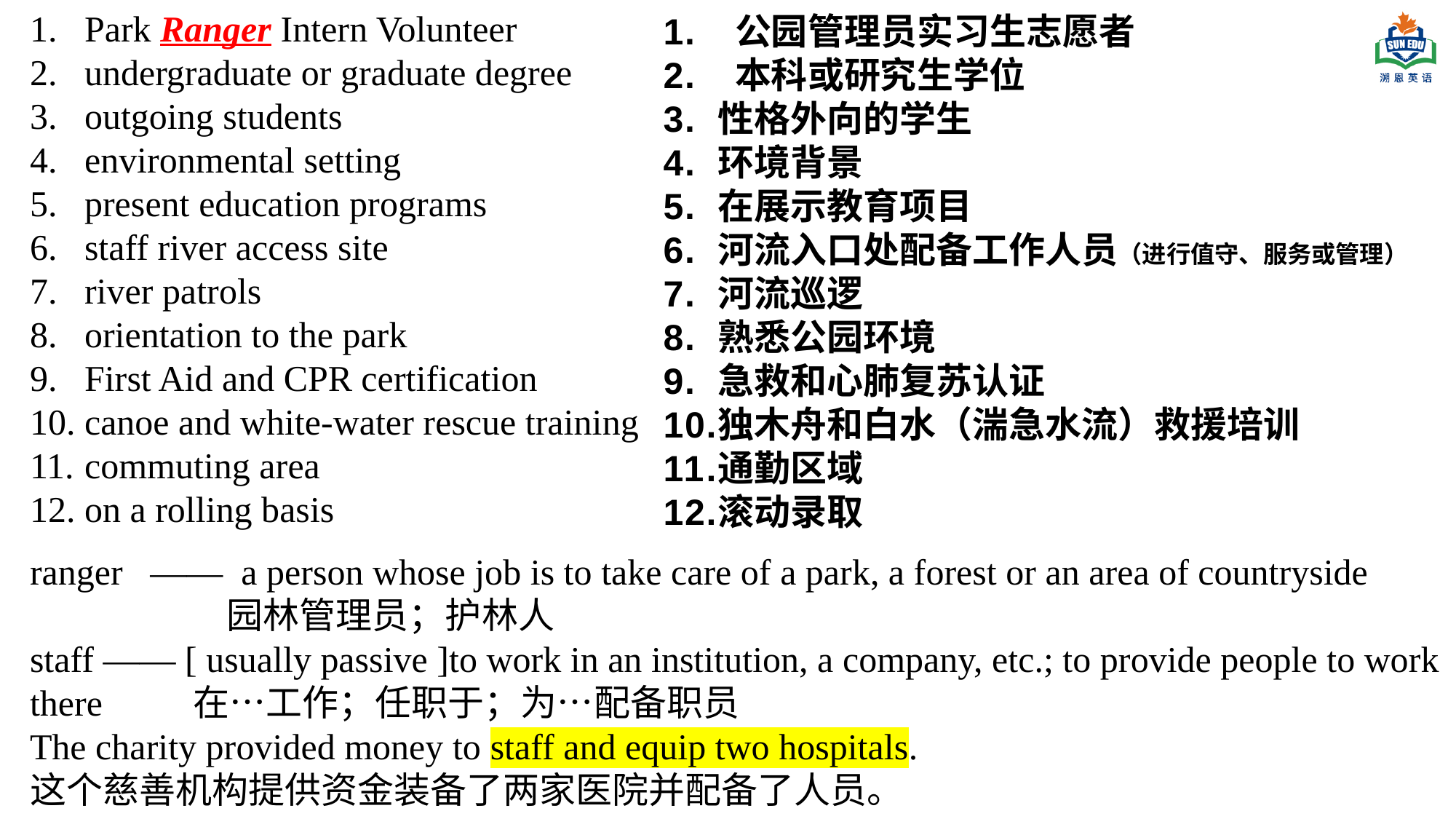

Park Ranger Intern Volunteer
undergraduate or graduate degree
outgoing students
environmental setting
present education programs
staff river access site
river patrols
orientation to the park
First Aid and CPR certification
canoe and white-water rescue training
commuting area
on a rolling basis
 公园管理员实习生志愿者
 本科或研究生学位
性格外向的学生
环境背景
在展示教育项目
河流入口处配备工作人员（进行值守、服务或管理）
河流巡逻
熟悉公园环境
急救和心肺复苏认证
独木舟和白水（湍急水流）救援培训
通勤区域
滚动录取

ranger   ——  a person whose job is to take care of a park, a forest or an area of countryside
                       园林管理员；护林人
staff —— [ usually passive ]to work in an institution, a company, etc.; to provide people to work there         在…工作；任职于；为…配备职员
The charity provided money to staff and equip two hospitals.
这个慈善机构提供资金装备了两家医院并配备了人员。